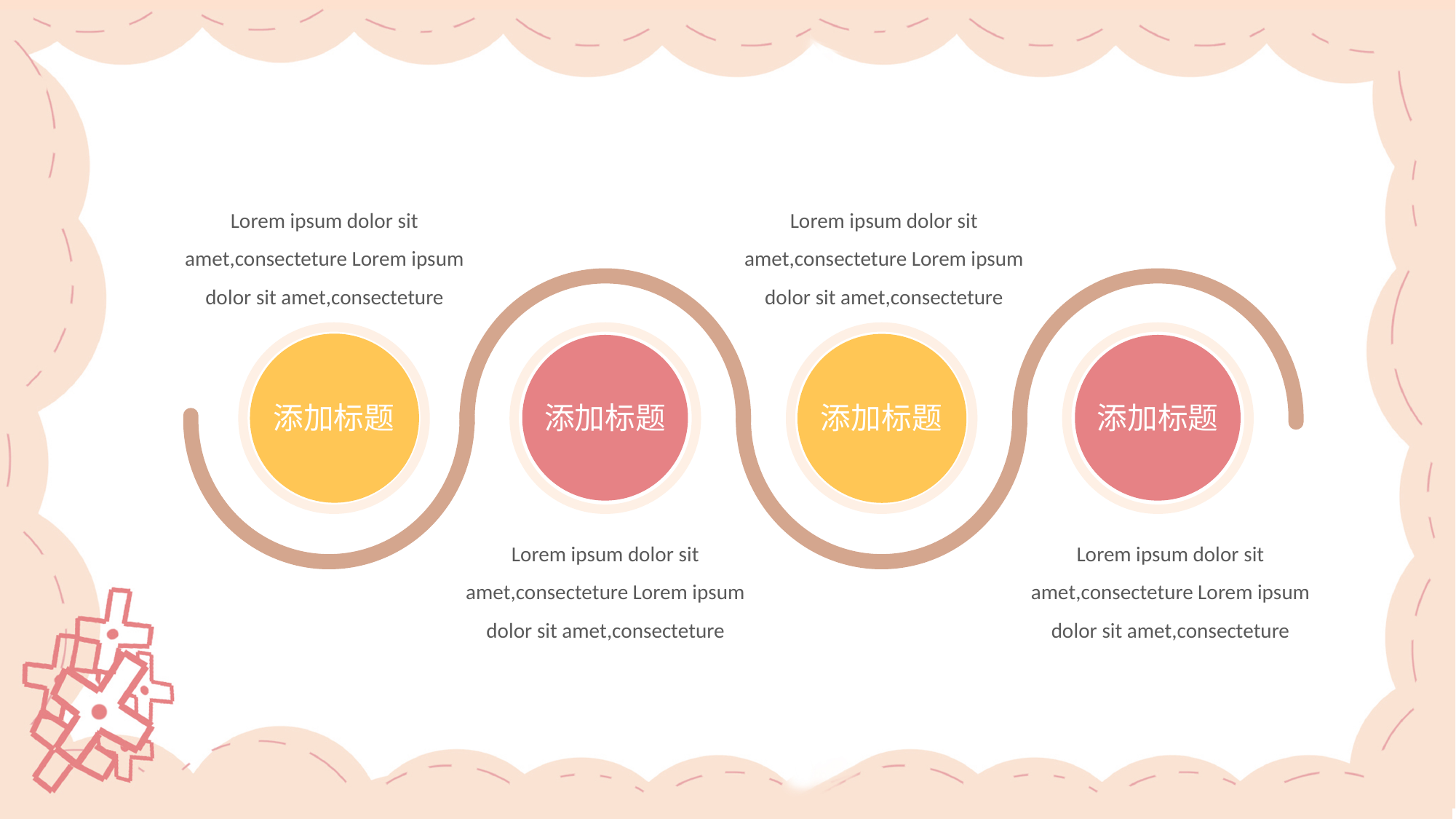

Lorem ipsum dolor sit amet,consecteture Lorem ipsum dolor sit amet,consecteture
Lorem ipsum dolor sit amet,consecteture Lorem ipsum dolor sit amet,consecteture

添加标题

添加标题

添加标题

添加标题
Lorem ipsum dolor sit amet,consecteture Lorem ipsum dolor sit amet,consecteture
Lorem ipsum dolor sit amet,consecteture Lorem ipsum dolor sit amet,consecteture